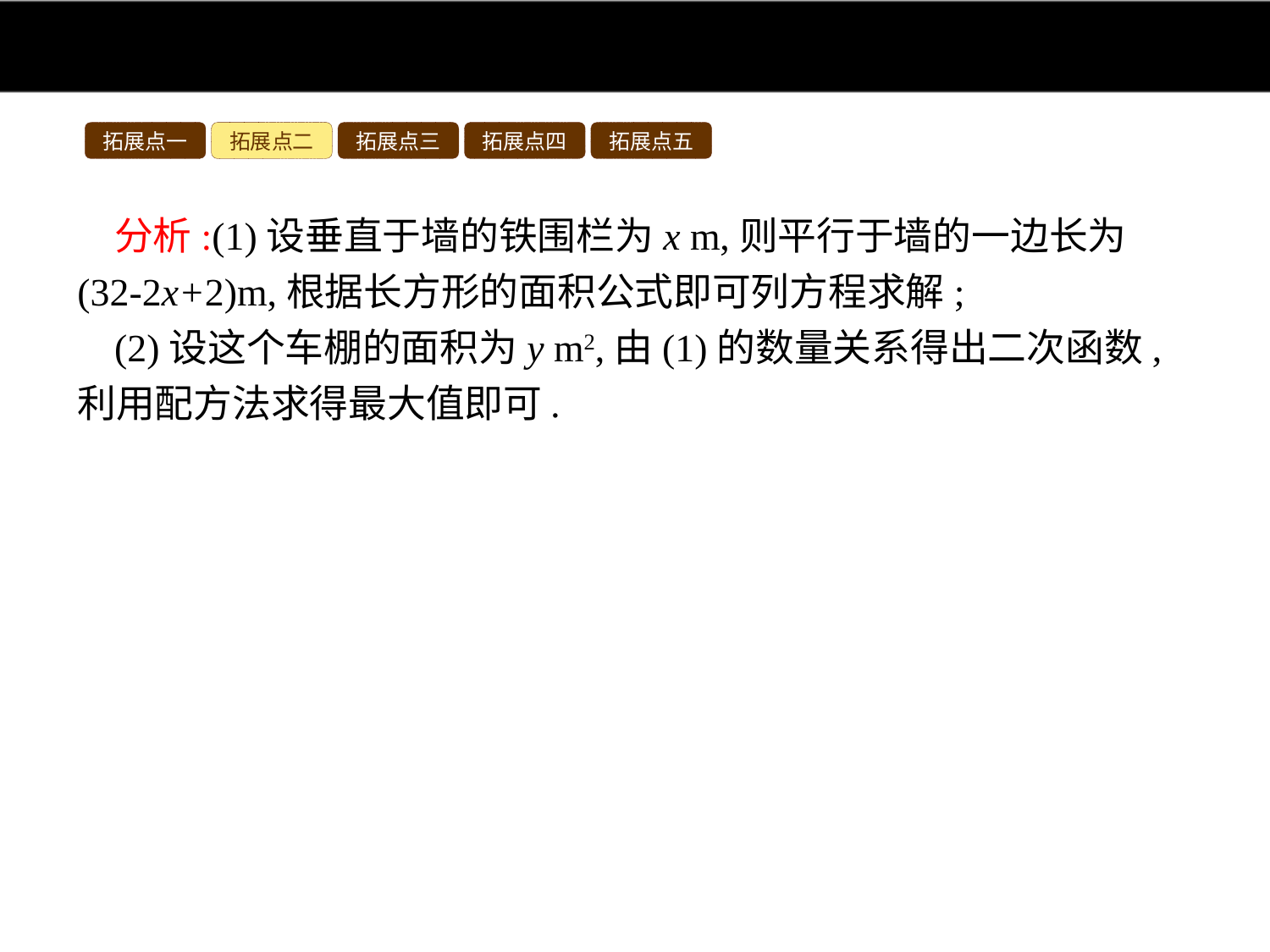

拓展点一
拓展点二
拓展点三
拓展点四
拓展点五
分析:(1)设垂直于墙的铁围栏为x m,则平行于墙的一边长为(32-2x+2)m,根据长方形的面积公式即可列方程求解;
(2)设这个车棚的面积为y m2,由(1)的数量关系得出二次函数,利用配方法求得最大值即可.
解:(1)设宽为x m,则长为32-2x+2=(34-2x)m,
依题意可列方程x(34-2x)=144,即-2x2+34x-144=0,解得x1=8,x2=9.当x1=8时,32-2x+2=18,当x2=9时,32-2x+2=16.
所以这个车棚的长为18 m,宽为8 m或长为16 m,宽为9 m.
(2)设这个车棚的面积为y m2,
由题意得y=x(34-2x)=-2x2+34x=-2(x-8.5)2+144.5.
要使车棚面积最大,长应为17 m,宽应为8.5 m.